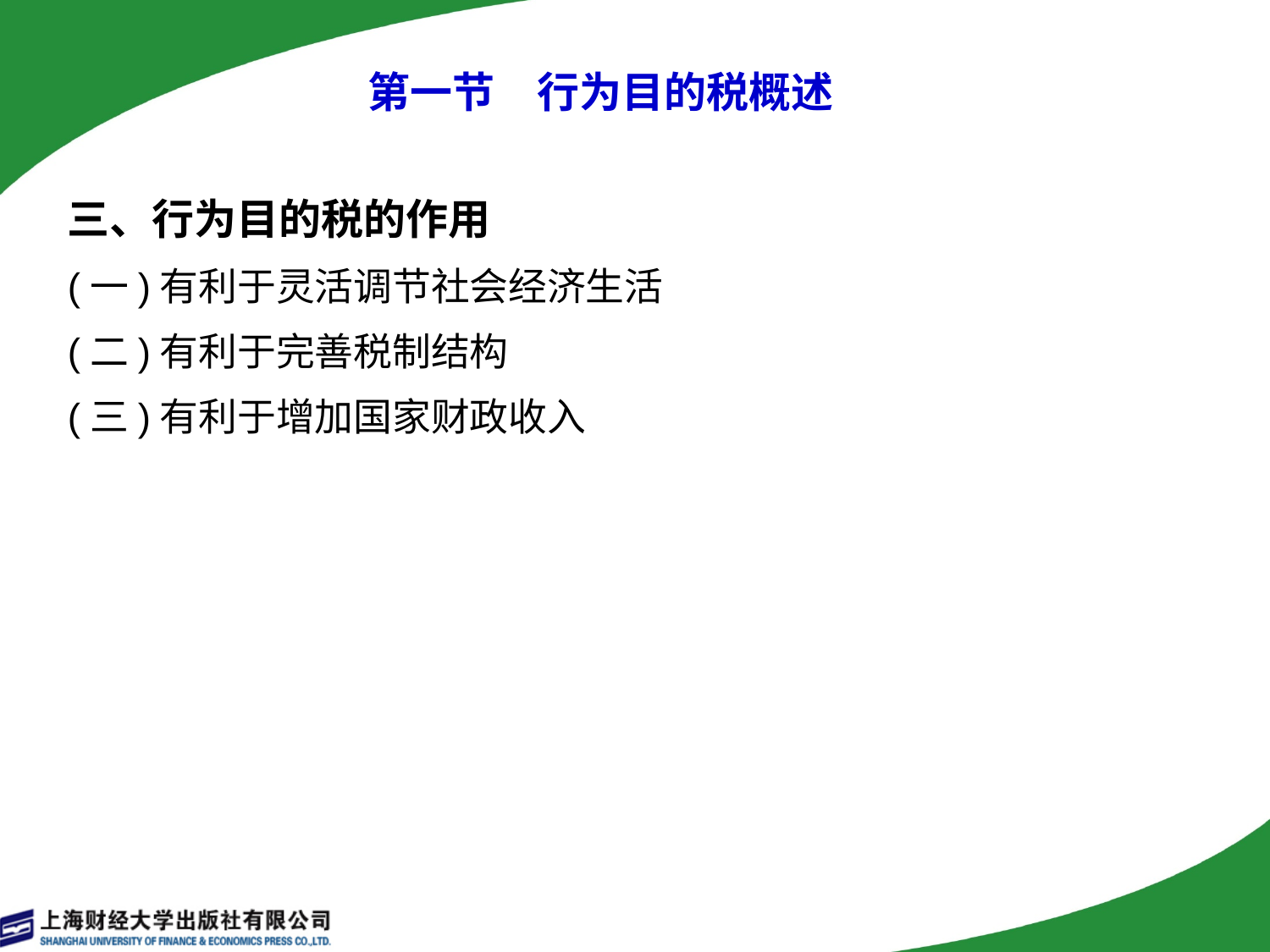

# 第一节　行为目的税概述
三、行为目的税的作用
(一)有利于灵活调节社会经济生活
(二)有利于完善税制结构
(三)有利于增加国家财政收入